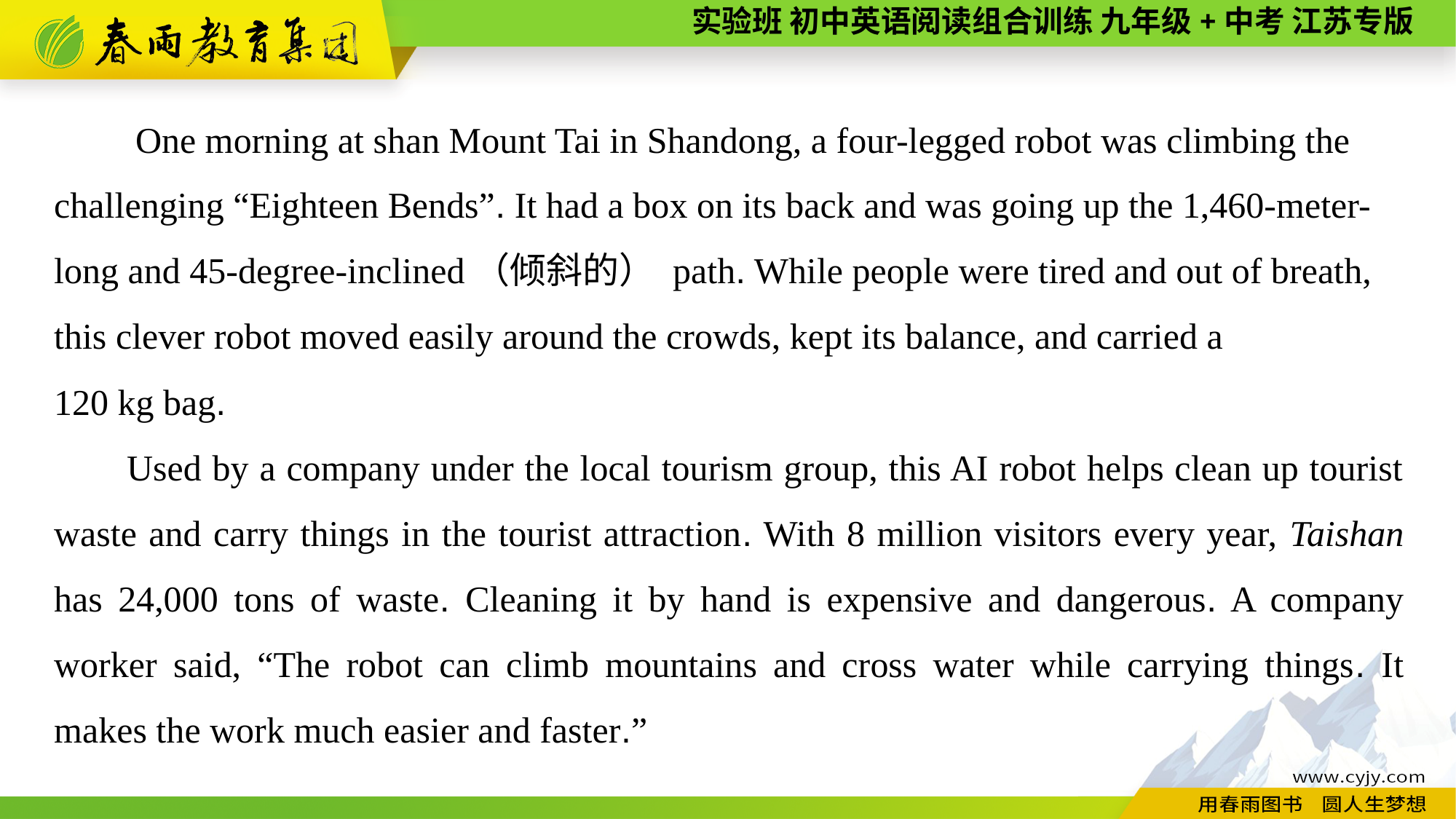

One morning at shan Mount Tai in Shandong, a four-legged robot was climbing the challenging “Eighteen Bends”. It had a box on its back and was going up the 1,460-meter-long and 45-degree-inclined（倾斜的） path. While people were tired and out of breath, this clever robot moved easily around the crowds, kept its balance, and carried a
120 kg bag.
Used by a company under the local tourism group, this AI robot helps clean up tourist waste and carry things in the tourist attraction. With 8 million visitors every year, Taishan has 24,000 tons of waste. Cleaning it by hand is expensive and dangerous. A company worker said, “The robot can climb mountains and cross water while carrying things. It makes the work much easier and faster.”